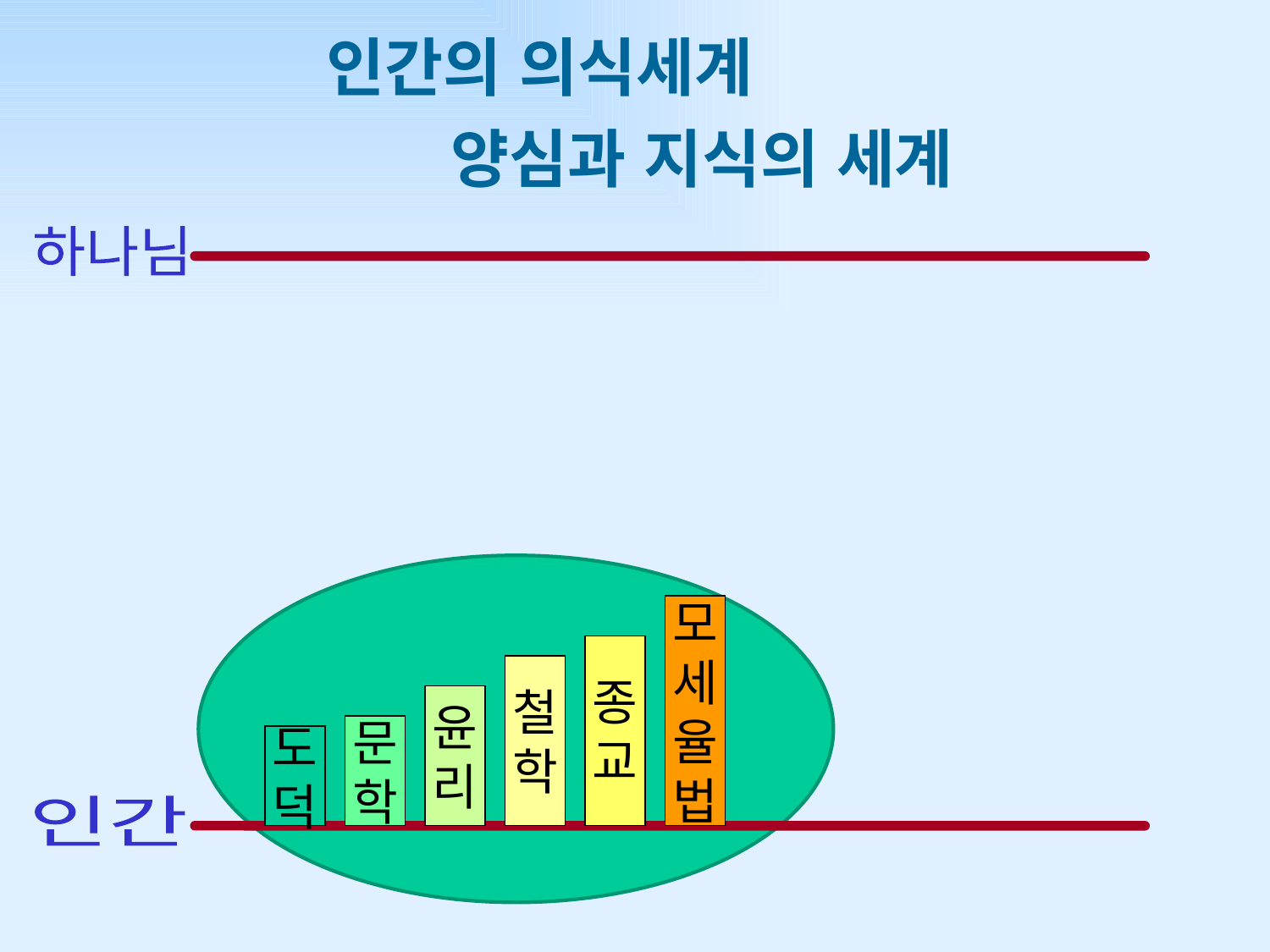

# 인간의 의식세계 양심과 지식의 세계
하나님

모
세
율
법
종
교
철
학
윤
리
문
학
도
덕
인간